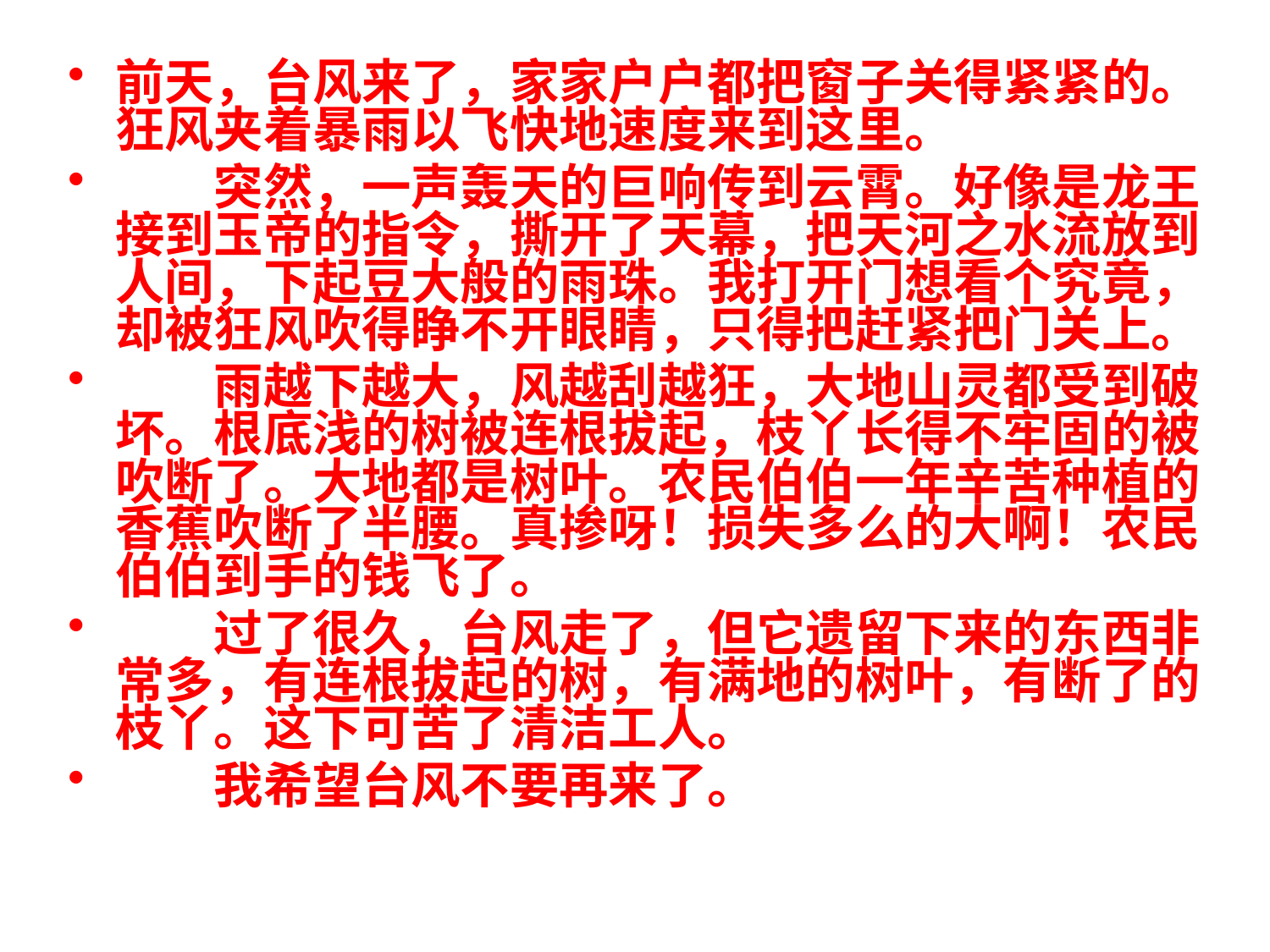

前天，台风来了，家家户户都把窗子关得紧紧的。狂风夹着暴雨以飞快地速度来到这里。
　　突然，一声轰天的巨响传到云霄。好像是龙王接到玉帝的指令，撕开了天幕，把天河之水流放到人间，下起豆大般的雨珠。我打开门想看个究竟，却被狂风吹得睁不开眼睛，只得把赶紧把门关上。
　　雨越下越大，风越刮越狂，大地山灵都受到破坏。根底浅的树被连根拔起，枝丫长得不牢固的被吹断了。大地都是树叶。农民伯伯一年辛苦种植的香蕉吹断了半腰。真掺呀！损失多么的大啊！农民伯伯到手的钱飞了。
　　过了很久，台风走了，但它遗留下来的东西非常多，有连根拔起的树，有满地的树叶，有断了的枝丫。这下可苦了清洁工人。
　　我希望台风不要再来了。